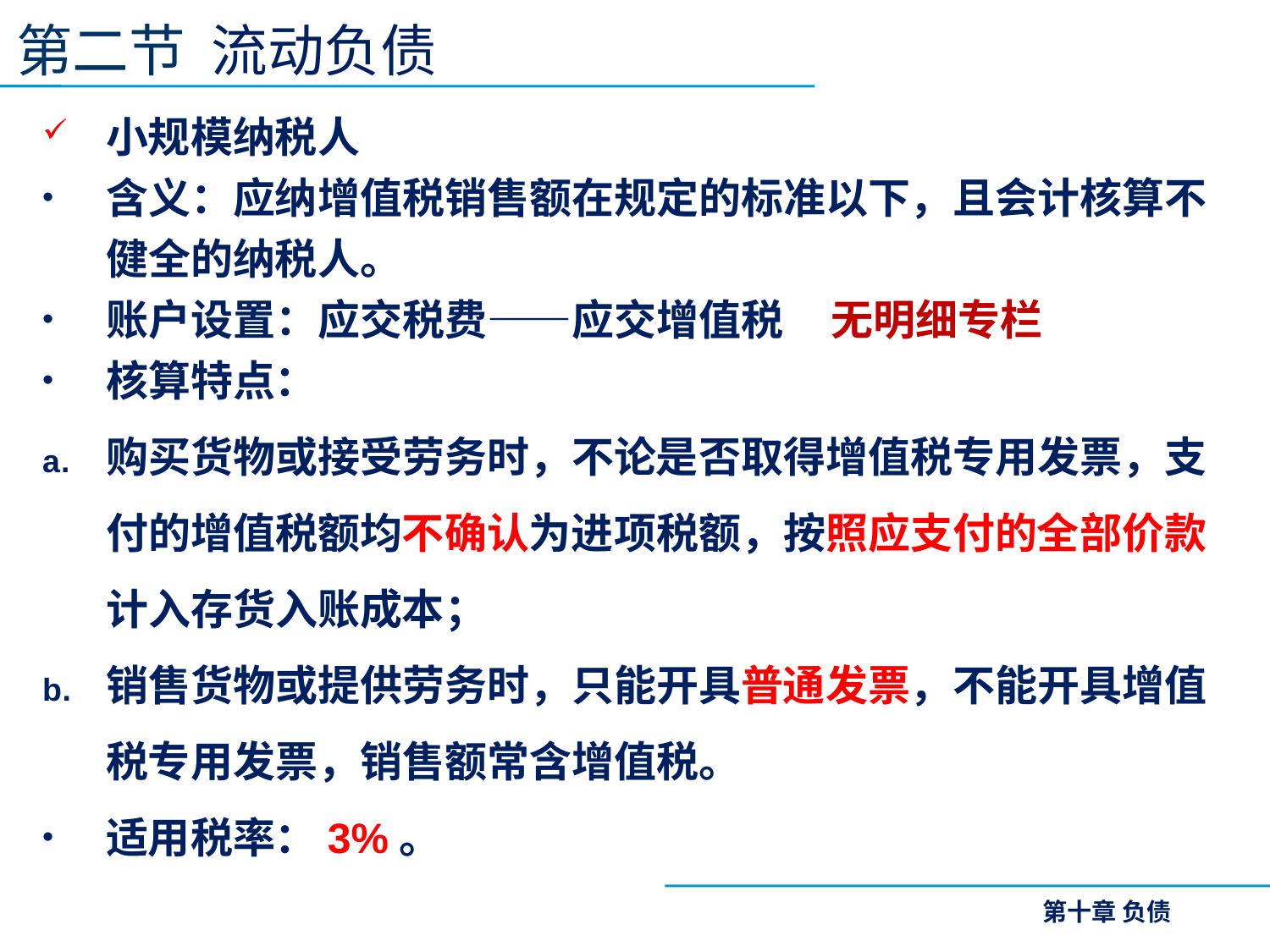

第二节  流动负债
小规模纳税人
含义：应纳增值税销售额在规定的标准以下，且会计核算不健全的纳税人。
账户设置：应交税费——应交增值税     无明细专栏
核算特点：
购买货物或接受劳务时，不论是否取得增值税专用发票，支付的增值税额均不确认为进项税额，按照应支付的全部价款计入存货入账成本；
销售货物或提供劳务时，只能开具普通发票，不能开具增值税专用发票，销售额常含增值税。
适用税率：3%。